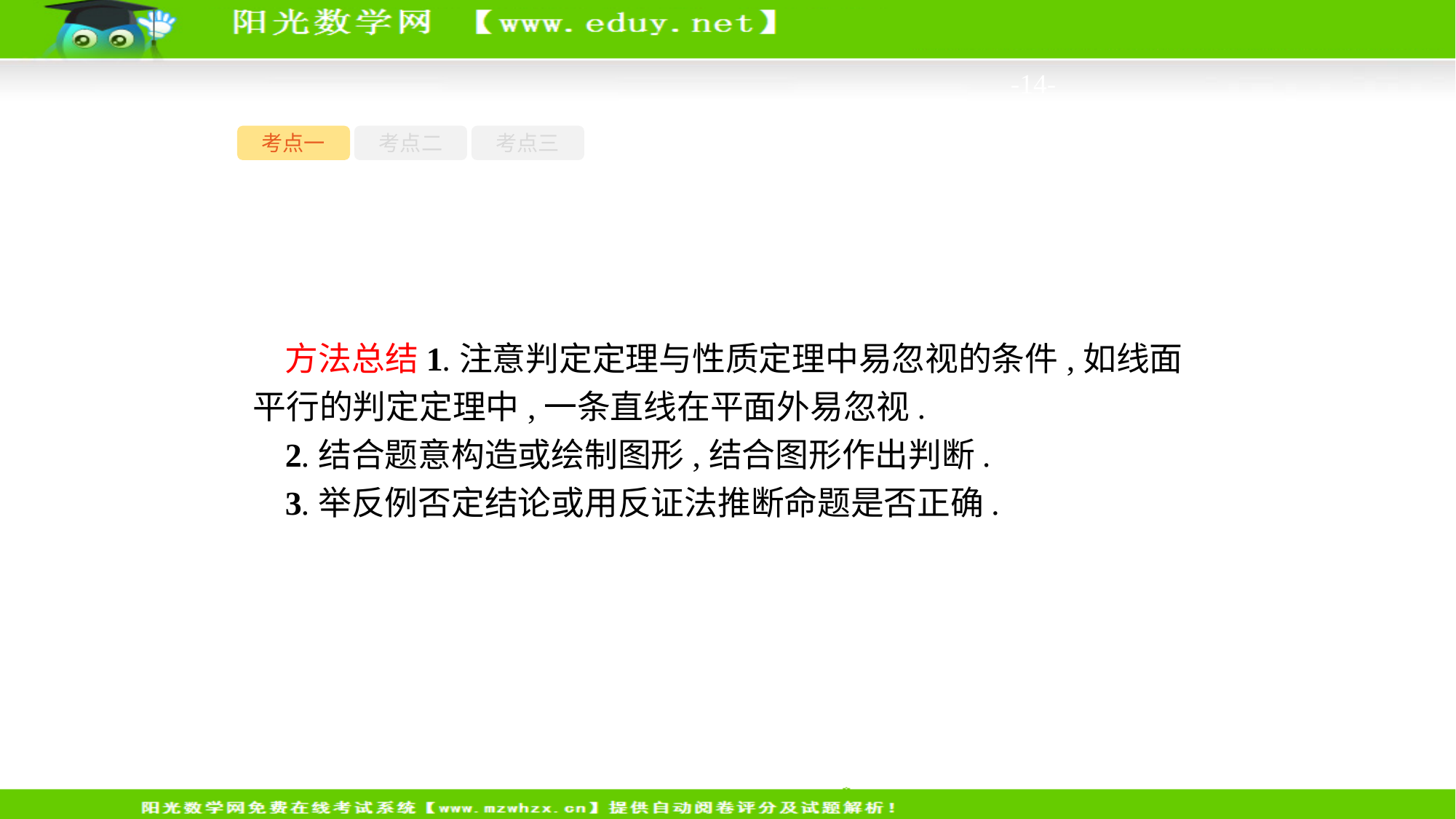

-14-
考点一
考点二
考点三
方法总结1.注意判定定理与性质定理中易忽视的条件,如线面平行的判定定理中,一条直线在平面外易忽视.
2.结合题意构造或绘制图形,结合图形作出判断.
3.举反例否定结论或用反证法推断命题是否正确.